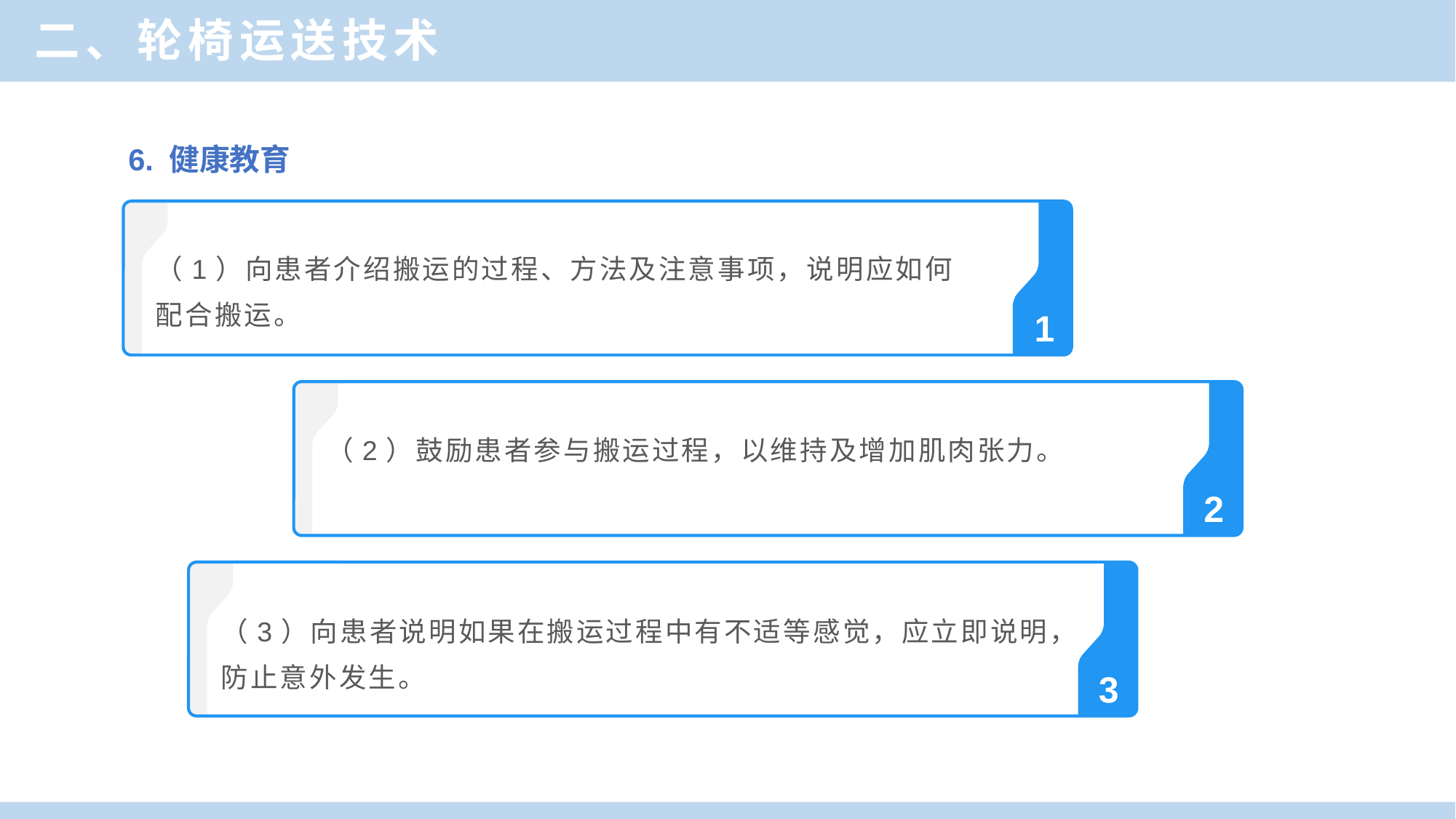

二、轮椅运送技术
6. 健康教育

（1）向患者介绍搬运的过程、方法及注意事项，说明应如何配合搬运。
1

（2）鼓励患者参与搬运过程，以维持及增加肌肉张力。
2

（3）向患者说明如果在搬运过程中有不适等感觉，应立即说明，防止意外发生。
3